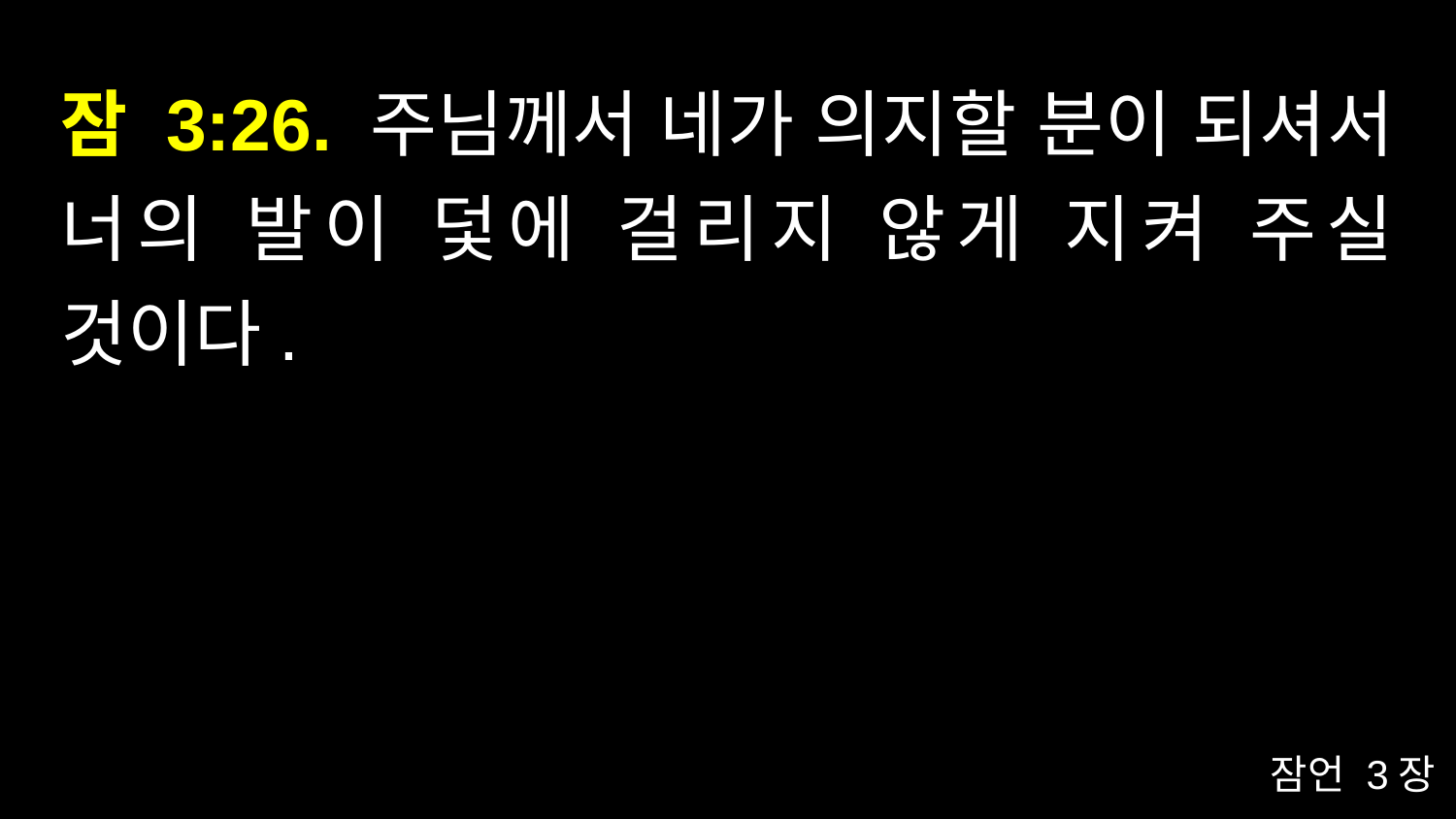

# 잠 3:26. 주님께서 네가 의지할 분이 되셔서 너의 발이 덫에 걸리지 않게 지켜 주실 것이다.
잠언 3장